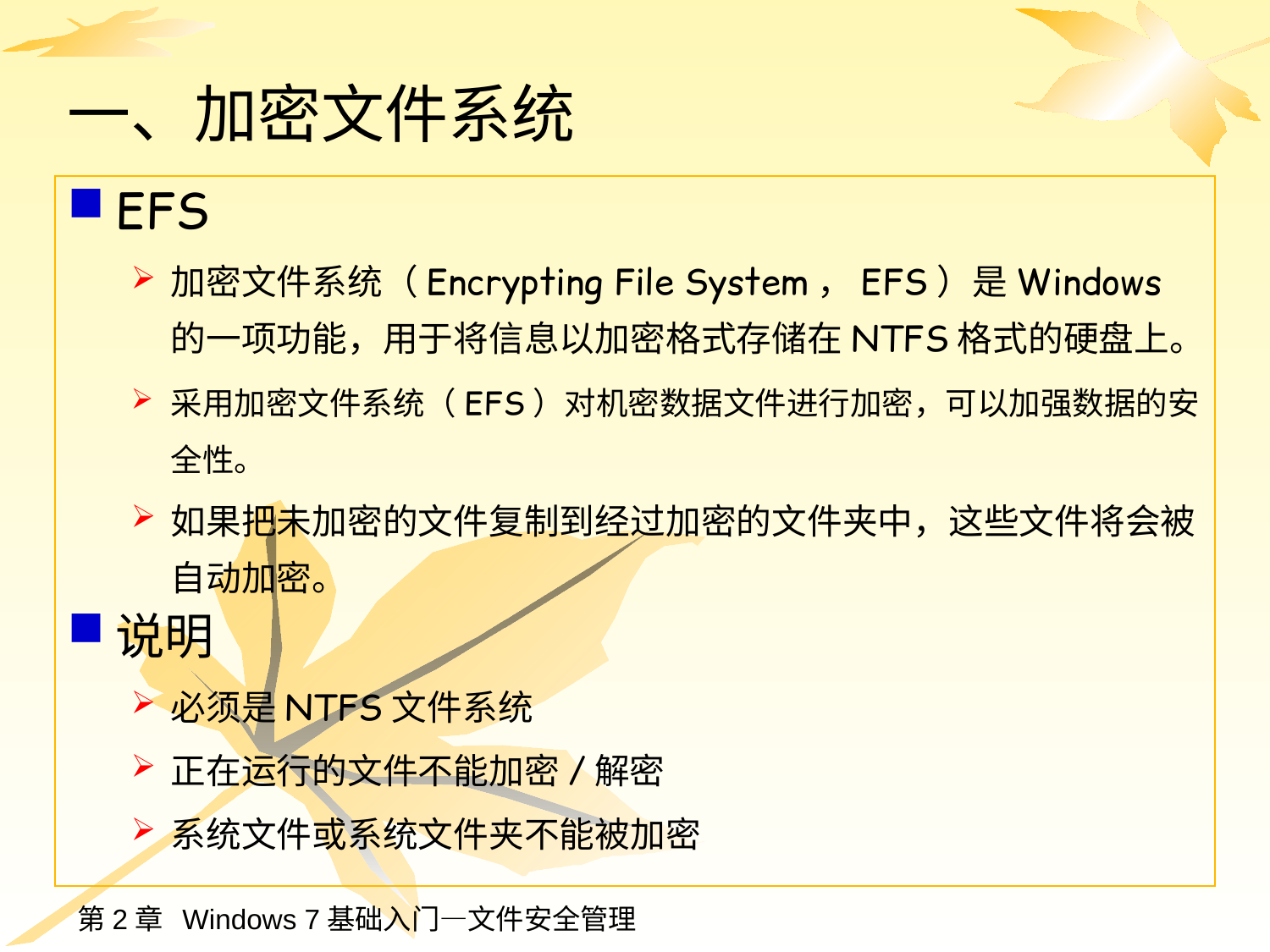

一、加密文件系统
EFS
加密文件系统（Encrypting File System，EFS）是Windows的一项功能，用于将信息以加密格式存储在NTFS格式的硬盘上。
采用加密文件系统（EFS）对机密数据文件进行加密，可以加强数据的安全性。
如果把未加密的文件复制到经过加密的文件夹中，这些文件将会被自动加密。
说明
必须是NTFS文件系统
正在运行的文件不能加密/解密
系统文件或系统文件夹不能被加密